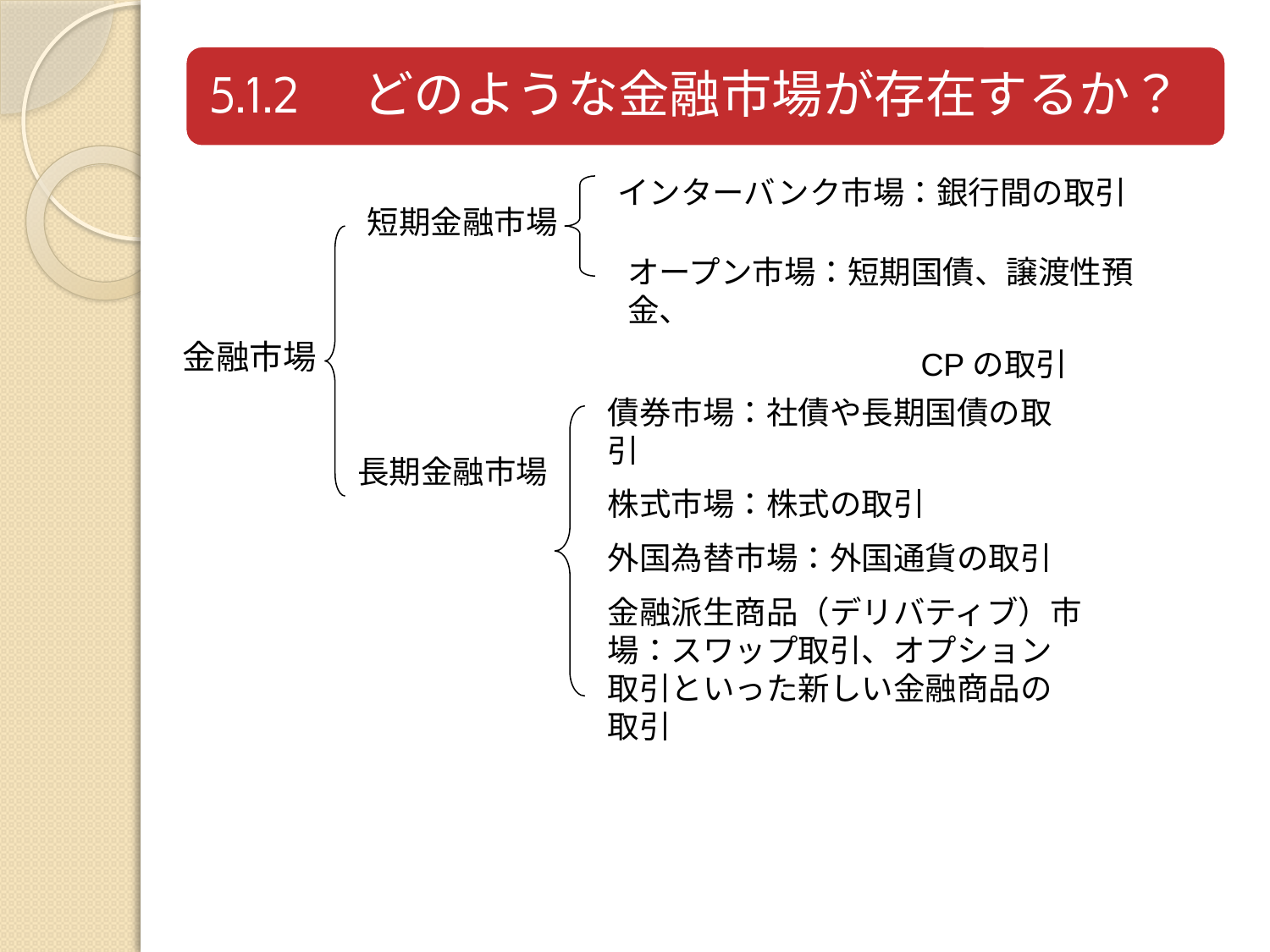

5.1.2　どのような金融市場が存在するか？
インターバンク市場：銀行間の取引

短期金融市場

金融市場
オープン市場：短期国債、譲渡性預金、
　　　　　　　　　CPの取引
債券市場：社債や長期国債の取引
株式市場：株式の取引
外国為替市場：外国通貨の取引
金融派生商品（デリバティブ）市場：スワップ取引、オプション取引といった新しい金融商品の取引

長期金融市場